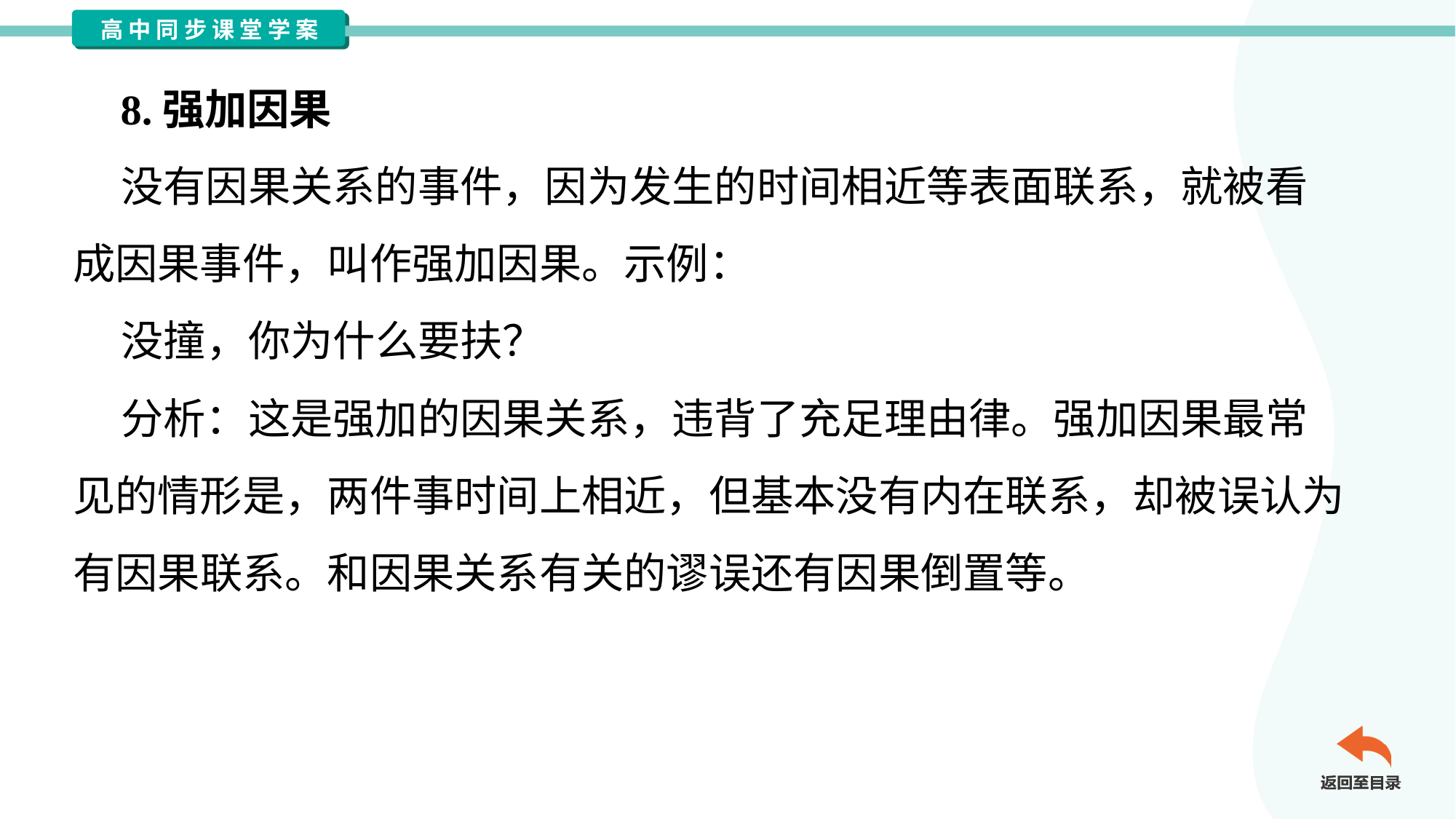

8.强加因果
    没有因果关系的事件，因为发生的时间相近等表面联系，就被看
成因果事件，叫作强加因果。示例：
    没撞，你为什么要扶？
    分析：这是强加的因果关系，违背了充足理由律。强加因果最常
见的情形是，两件事时间上相近，但基本没有内在联系，却被误认为
有因果联系。和因果关系有关的谬误还有因果倒置等。